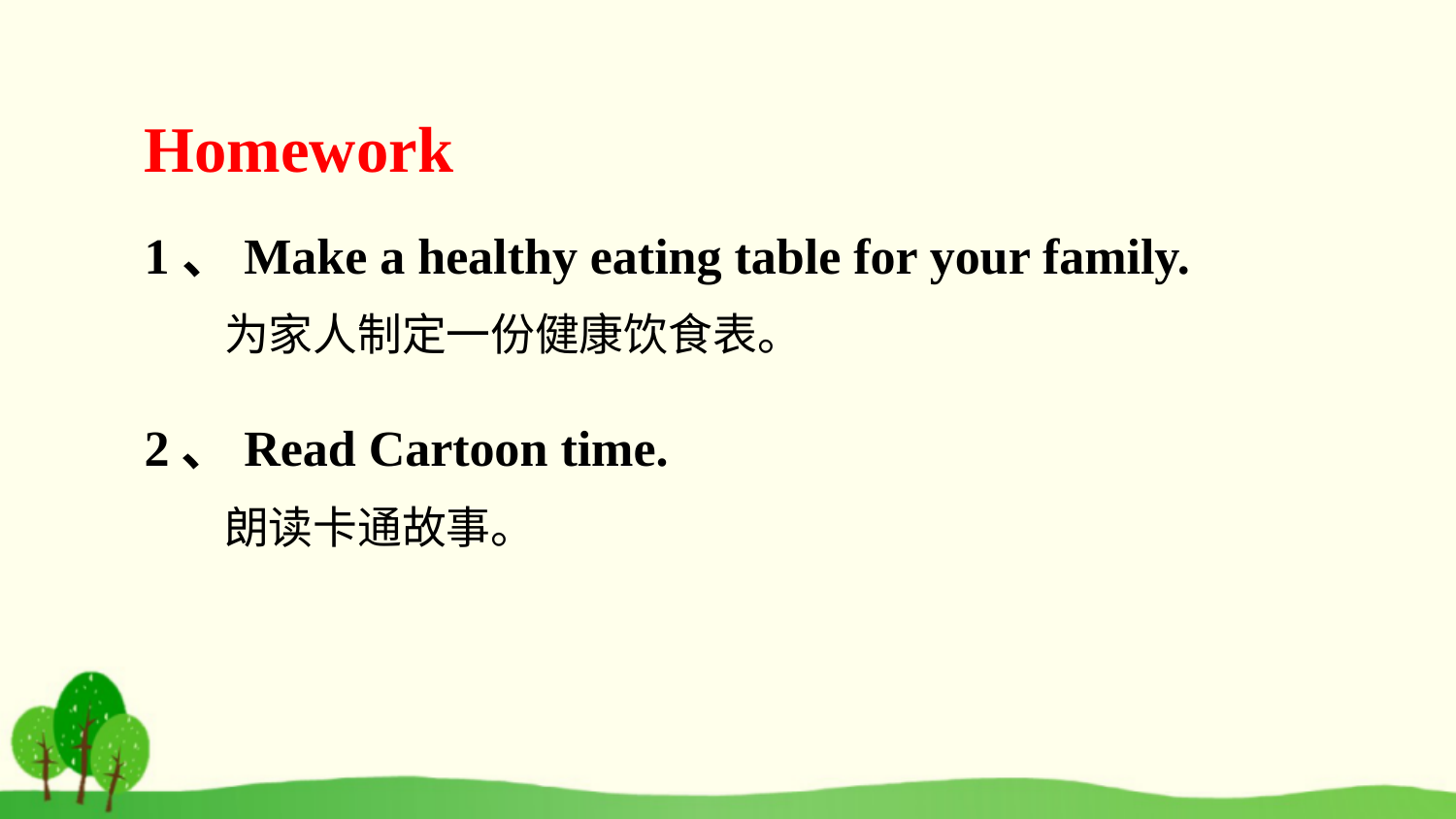

Homework
1、Make a healthy eating table for your family.
       为家人制定一份健康饮食表。
2、Read Cartoon time.
       朗读卡通故事。